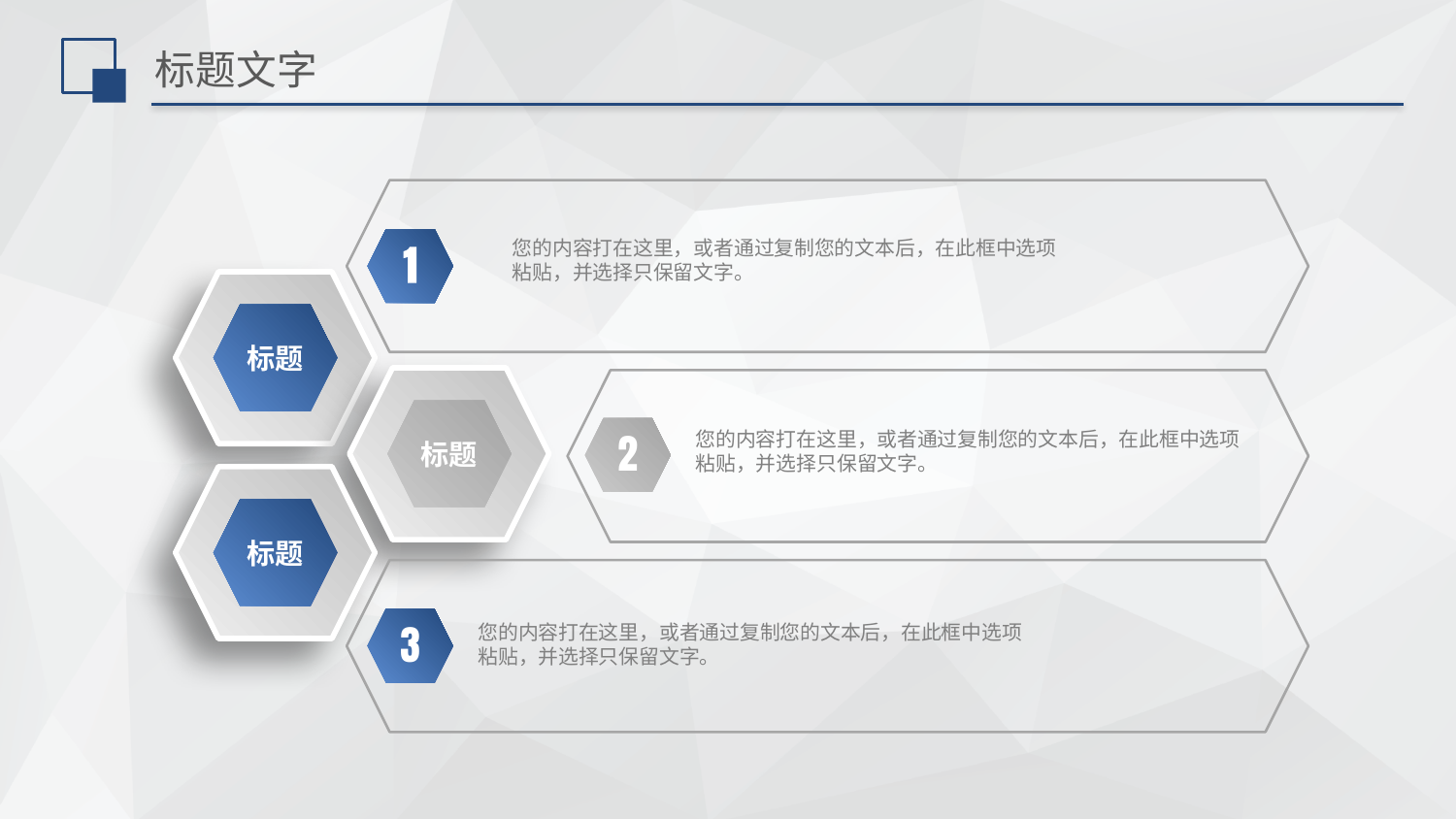

# 标题文字

您的内容打在这里，或者通过复制您的文本后，在此框中选项粘贴，并选择只保留文字。
1

标题

标题
您的内容打在这里，或者通过复制您的文本后，在此框中选项粘贴，并选择只保留文字。
2

标题

3
您的内容打在这里，或者通过复制您的文本后，在此框中选项粘贴，并选择只保留文字。